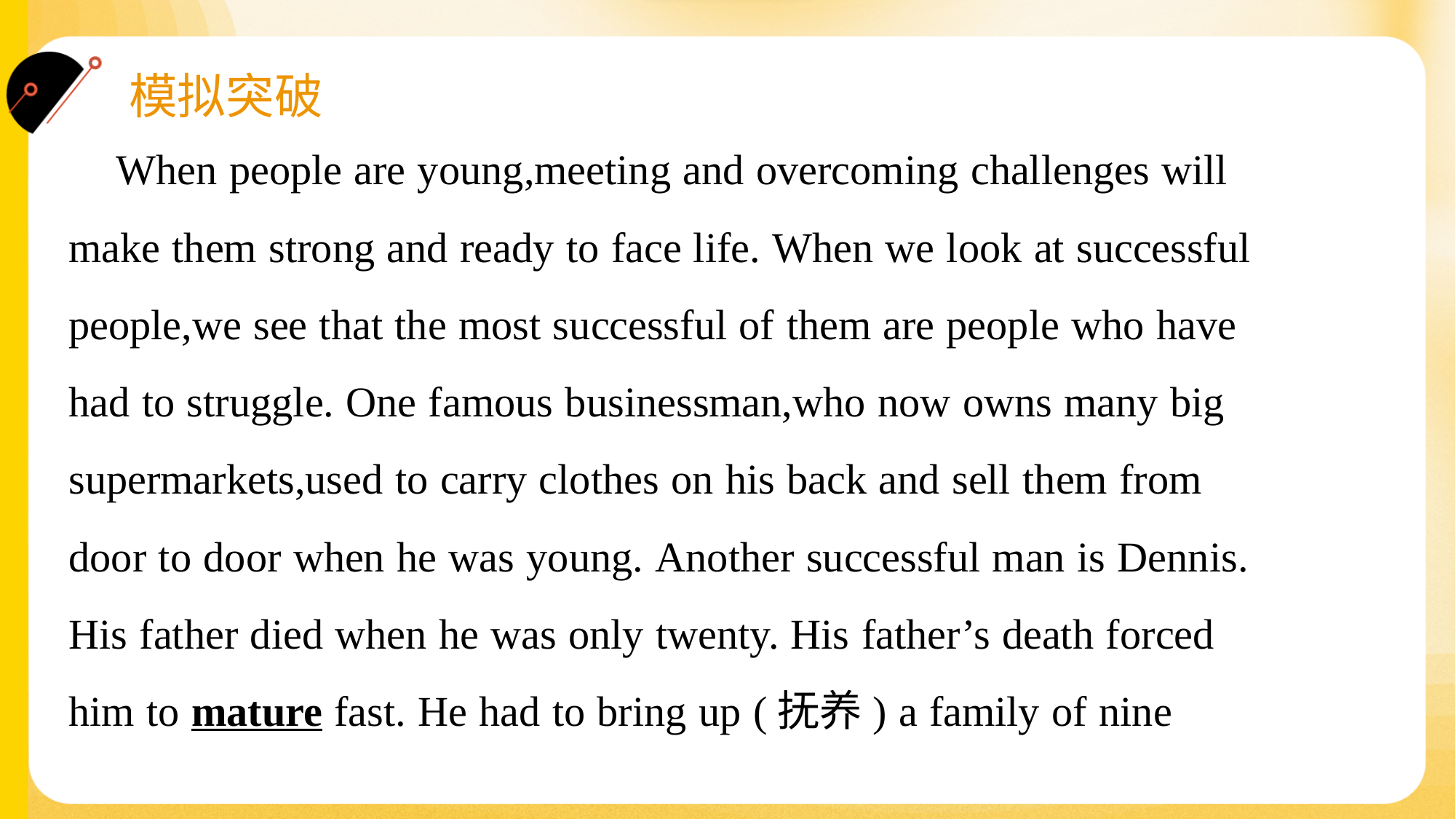

When people are young,meeting and overcoming challenges will
make them strong and ready to face life. When we look at successful
people,we see that the most successful of them are people who have
had to struggle. One famous businessman,who now owns many big
supermarkets,used to carry clothes on his back and sell them from
door to door when he was young. Another successful man is Dennis.
His father died when he was only twenty. His father’s death forced
him to mature fast. He had to bring up (抚养) a family of nine